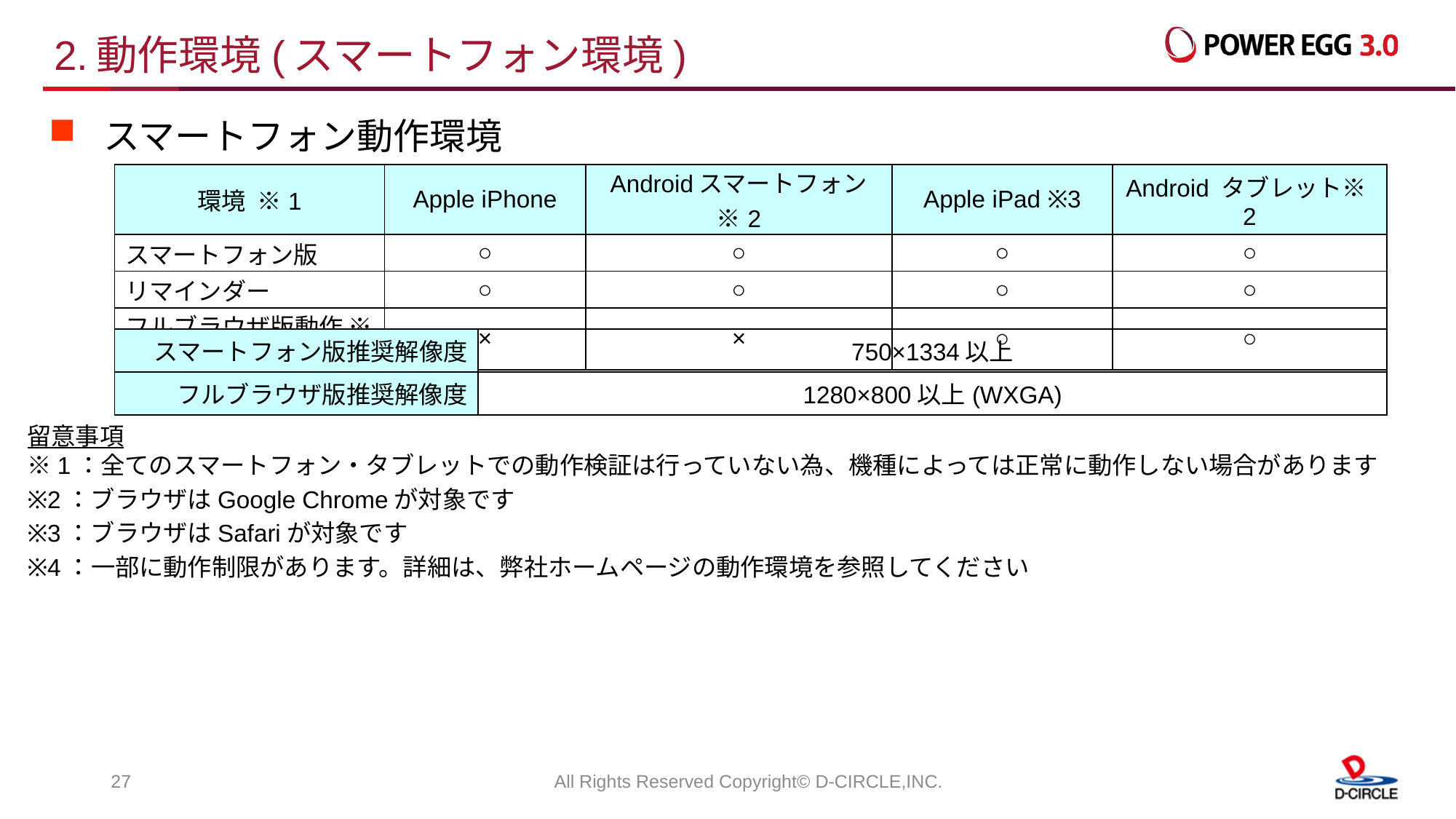

# 2.動作環境(スマートフォン環境)
スマートフォン動作環境
| 環境 ※1 | Apple iPhone | Androidスマートフォン ※2 | Apple iPad ※3 | Android タブレット※2 |
| --- | --- | --- | --- | --- |
| スマートフォン版 | ○ | ○ | ○ | ○ |
| リマインダー | ○ | ○ | ○ | ○ |
| フルブラウザ版動作 ※4 | × | × | ○ | ○ |
| スマートフォン版推奨解像度 | 750×1334以上 |
| --- | --- |
| フルブラウザ版推奨解像度 | 1280×800以上(WXGA) |
留意事項
※1：全てのスマートフォン・タブレットでの動作検証は行っていない為、機種によっては正常に動作しない場合があります
※2：ブラウザはGoogle Chromeが対象です
※3：ブラウザはSafariが対象です
※4：一部に動作制限があります。詳細は、弊社ホームページの動作環境を参照してください
27
All Rights Reserved Copyright© D-CIRCLE,INC.